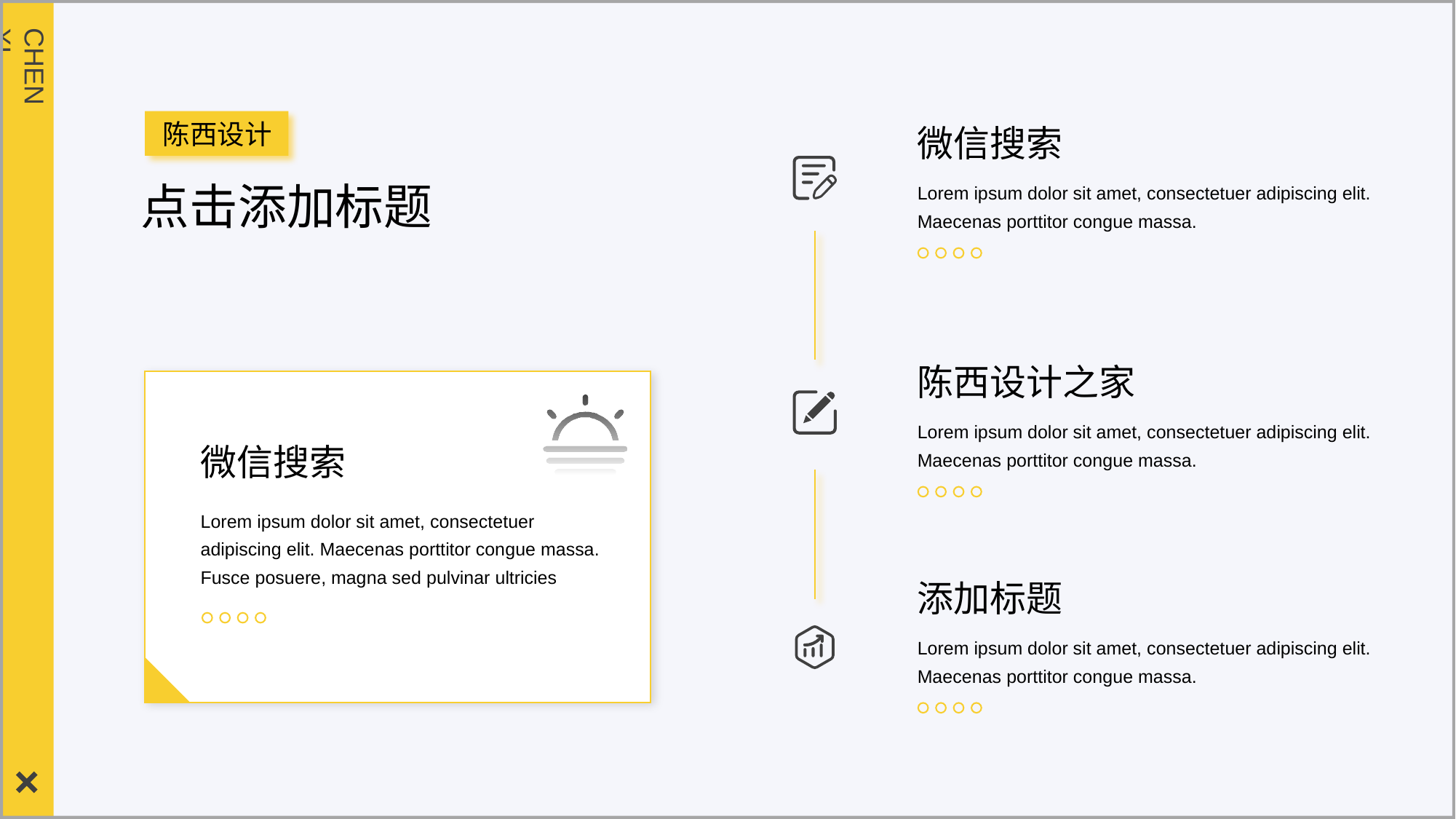

CHENXI

陈西设计
微信搜索

Lorem ipsum dolor sit amet, consectetuer adipiscing elit. Maecenas porttitor congue massa.
点击添加标题

陈西设计之家

Lorem ipsum dolor sit amet, consectetuer adipiscing elit. Maecenas porttitor congue massa.
微信搜索

Lorem ipsum dolor sit amet, consectetuer adipiscing elit. Maecenas porttitor congue massa. Fusce posuere, magna sed pulvinar ultricies
添加标题

Lorem ipsum dolor sit amet, consectetuer adipiscing elit. Maecenas porttitor congue massa.